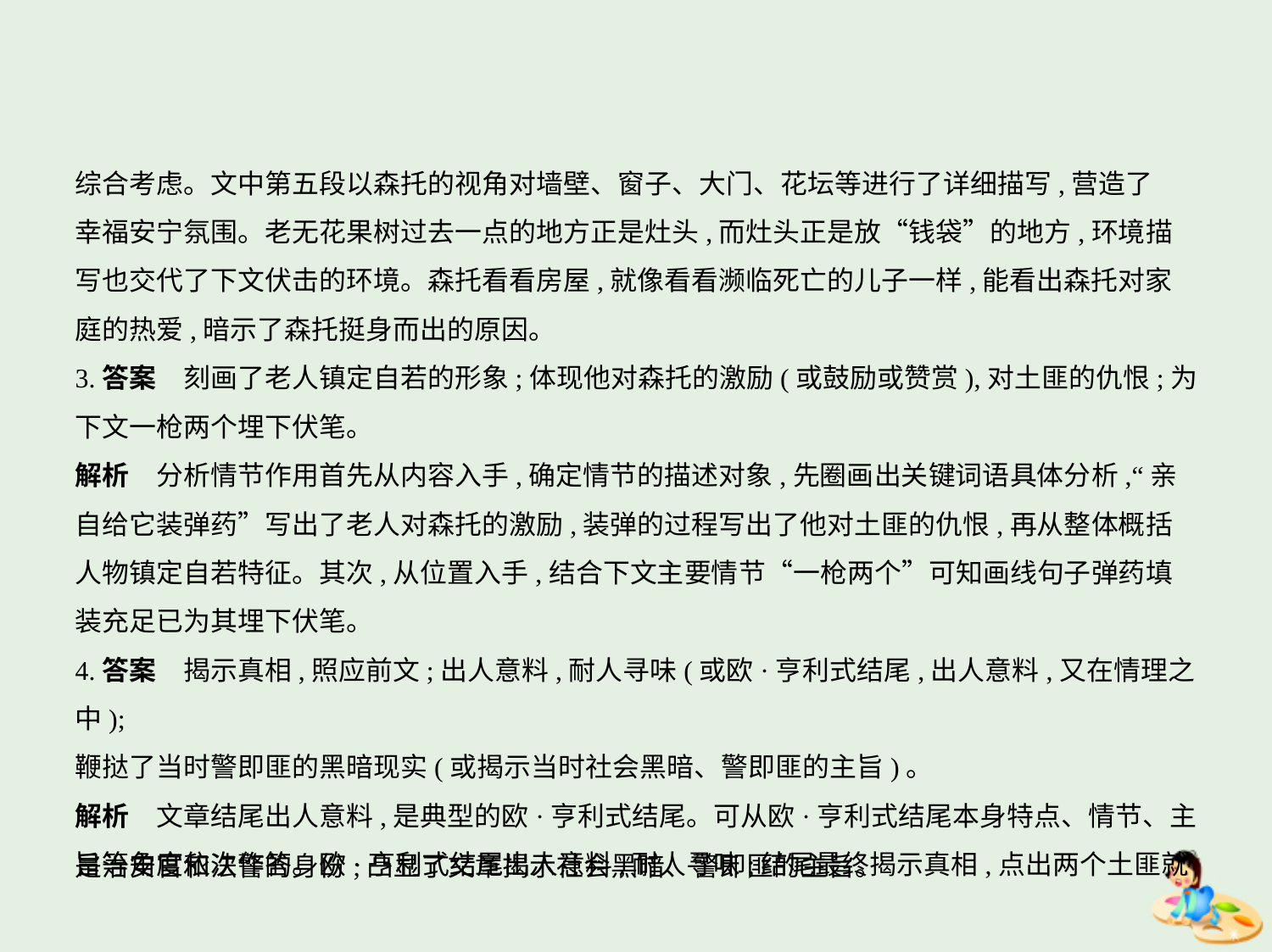

综合考虑。文中第五段以森托的视角对墙壁、窗子、大门、花坛等进行了详细描写,营造了
幸福安宁氛围。老无花果树过去一点的地方正是灶头,而灶头正是放“钱袋”的地方,环境描
写也交代了下文伏击的环境。森托看看房屋,就像看看濒临死亡的儿子一样,能看出森托对家
庭的热爱,暗示了森托挺身而出的原因。
3.答案　刻画了老人镇定自若的形象;体现他对森托的激励(或鼓励或赞赏),对土匪的仇恨;为
下文一枪两个埋下伏笔。
解析　分析情节作用首先从内容入手,确定情节的描述对象,先圈画出关键词语具体分析,“亲
自给它装弹药”写出了老人对森托的激励,装弹的过程写出了他对土匪的仇恨,再从整体概括
人物镇定自若特征。其次,从位置入手,结合下文主要情节“一枪两个”可知画线句子弹药填
装充足已为其埋下伏笔。
4.答案　揭示真相,照应前文;出人意料,耐人寻味(或欧·亨利式结尾,出人意料,又在情理之中);
鞭挞了当时警即匪的黑暗现实(或揭示当时社会黑暗、警即匪的主旨)。
解析　文章结尾出人意料,是典型的欧·亨利式结尾。可从欧·亨利式结尾本身特点、情节、主
旨等角度依次作答。欧·亨利式结尾出人意料,耐人寻味;结尾最终揭示真相,点出两个土匪就
是治安官和法警的身份;凸显了文章揭示社会黑暗、警即匪的主旨。